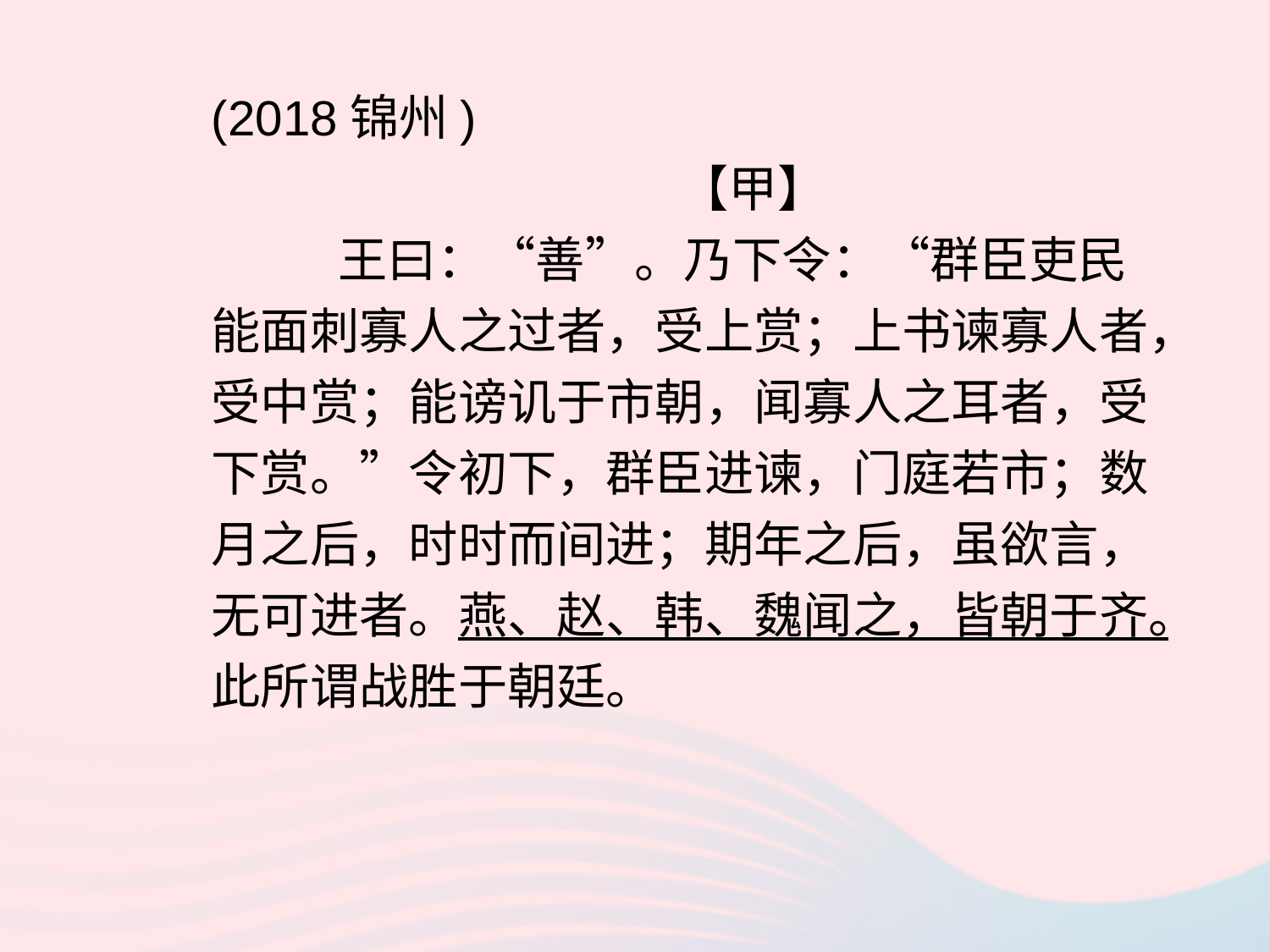

(2018锦州)
	【甲】
	王曰：“善”。乃下令：“群臣吏民能面刺寡人之过者，受上赏；上书谏寡人者，受中赏；能谤讥于市朝，闻寡人之耳者，受下赏。”令初下，群臣进谏，门庭若市；数月之后，时时而间进；期年之后，虽欲言，无可进者。燕、赵、韩、魏闻之，皆朝于齐。此所谓战胜于朝廷。